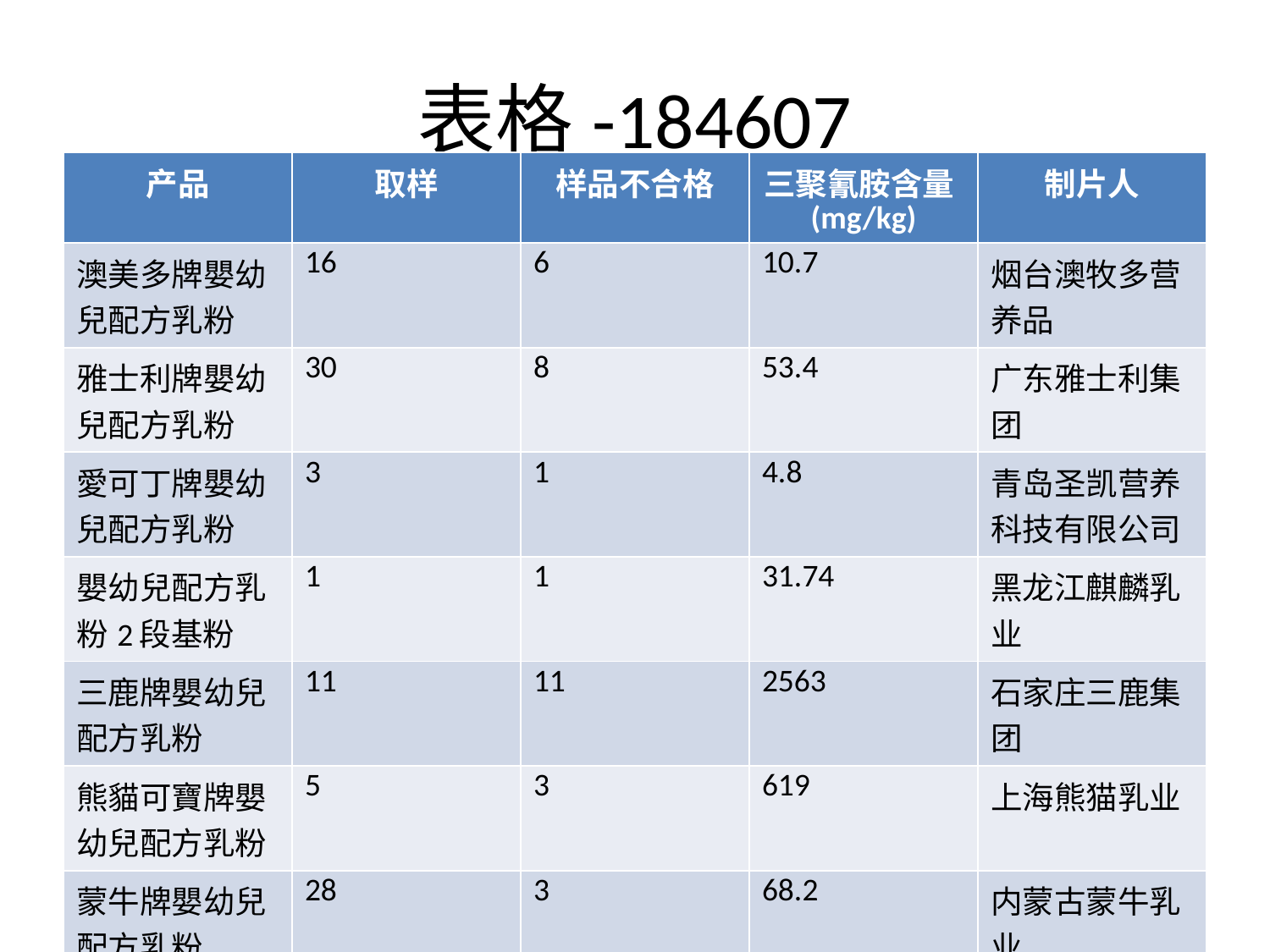

# 表格-184607
| 产品 | 取样 | 样品不合格 | 三聚氰胺含量(mg/kg) | 制片人 |
| --- | --- | --- | --- | --- |
| 澳美多牌嬰幼兒配方乳粉 | 16 | 6 | 10.7 | 烟台澳牧多营养品 |
| 雅士利牌嬰幼兒配方乳粉 | 30 | 8 | 53.4 | 广东雅士利集团 |
| 愛可丁牌嬰幼兒配方乳粉 | 3 | 1 | 4.8 | 青岛圣凯营养科技有限公司 |
| 嬰幼兒配方乳粉2段基粉 | 1 | 1 | 31.74 | 黑龙江麒麟乳业 |
| 三鹿牌嬰幼兒配方乳粉 | 11 | 11 | 2563 | 石家庄三鹿集团 |
| 熊貓可寶牌嬰幼兒配方乳粉 | 5 | 3 | 619 | 上海熊猫乳业 |
| 蒙牛牌嬰幼兒配方乳粉 | 28 | 3 | 68.2 | 内蒙古蒙牛乳业 |
| 伊利牌兒童配方乳粉 | 35 | 1 | 12 | 内蒙古伊利实业集团 |
| 金鼎牌嬰幼兒配方乳粉 | 3 | 1 | 16.2 | 广州金鼎乳制品厂 |
| 可淇牌嬰幼兒配方乳粉 | 1 | 1 | 67.94 | 托拉多乳业（天津） |
| 惠民牌嬰幼兒配方乳粉 | 1 | 1 | 79.17 | 宝鸡惠民乳业 |
| 金必氏牌嬰幼兒配方乳粉 | 2 | 2 | 18 | 深圳金碧仕牛奶 |
| 雅士利牌嬰幼兒配方乳粉 | 4 | 2 | 26.3 | 山西雅士利乳业 |
| 磊磊牌嬰幼兒配方乳粉 | 3 | 3 | 1.2 | 烟台雷雷乳业 |
| 寶安力牌嬰幼兒配方乳粉 | 1 | 1 | 0.21 | 上海宝安利乳业 |
| 南山倍益牌嬰幼兒配方乳粉 | 3 | 1 | 53.4 | 湖南培益乳业 |
| 施恩牌嬰幼兒配方乳粉 | 20 | 14 | 17 | 施恩德（广州）婴幼儿营养品 |
| 聖元牌嬰幼兒配方乳粉 | 17 | 8 | 150 | 青岛盛源乳业 |
| 古城牌嬰幼兒配方乳粉 | 13 | 4 | 141.6 | 山西古城乳业 |
| 御寶牌嬰幼兒配方乳粉 | 3 | 1 | 3.73 | 西安百悦乳业 |
| 英雄牌嬰幼兒配方乳粉 | 2 | 2 | 98.6 | 江西光明英雄乳业 |